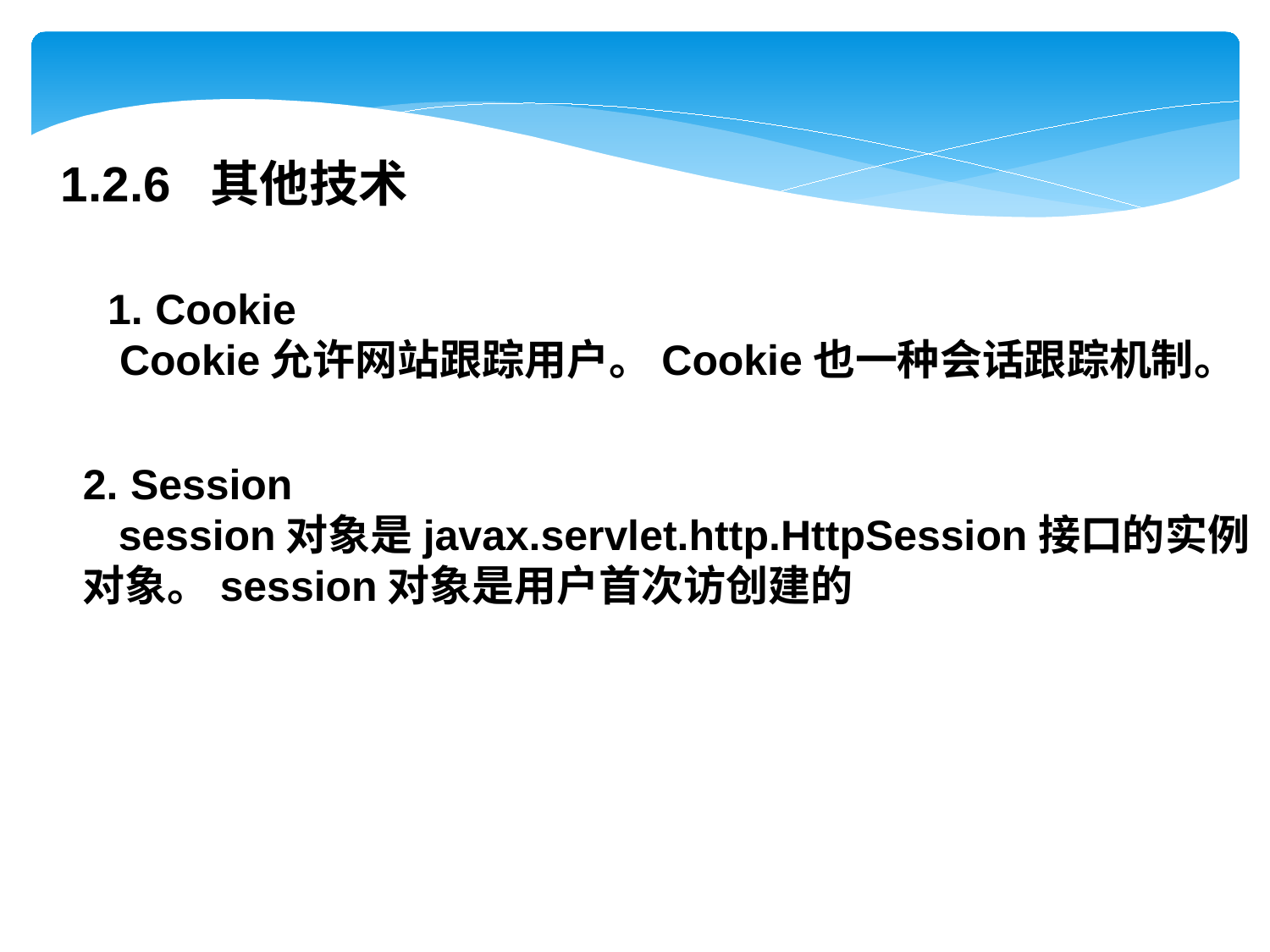

1.2.6  其他技术
Cookie
 Cookie允许网站跟踪用户。Cookie也一种会话跟踪机制。
Session
   session对象是javax.servlet.http.HttpSession接口的实例
对象。session对象是用户首次访创建的